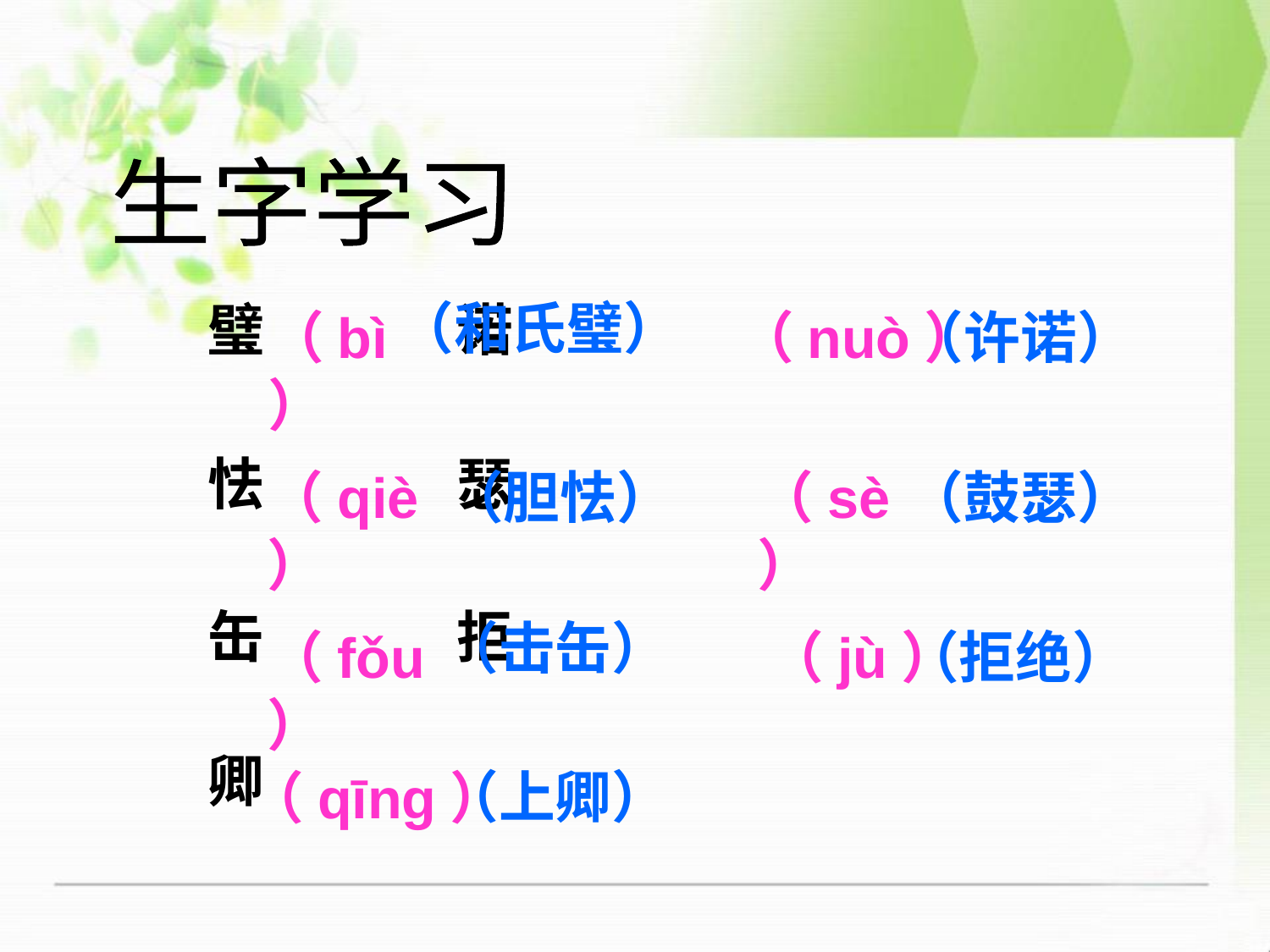

生字学习
（和氏璧）
璧               诺

怯               瑟

缶               拒

卿
（bì）
（nuò）
（许诺）
（qiè）
（胆怯）
（sè）
（鼓瑟）
（击缶）
（jù）
（拒绝）
（fǒu）
（上卿）
（qīng）